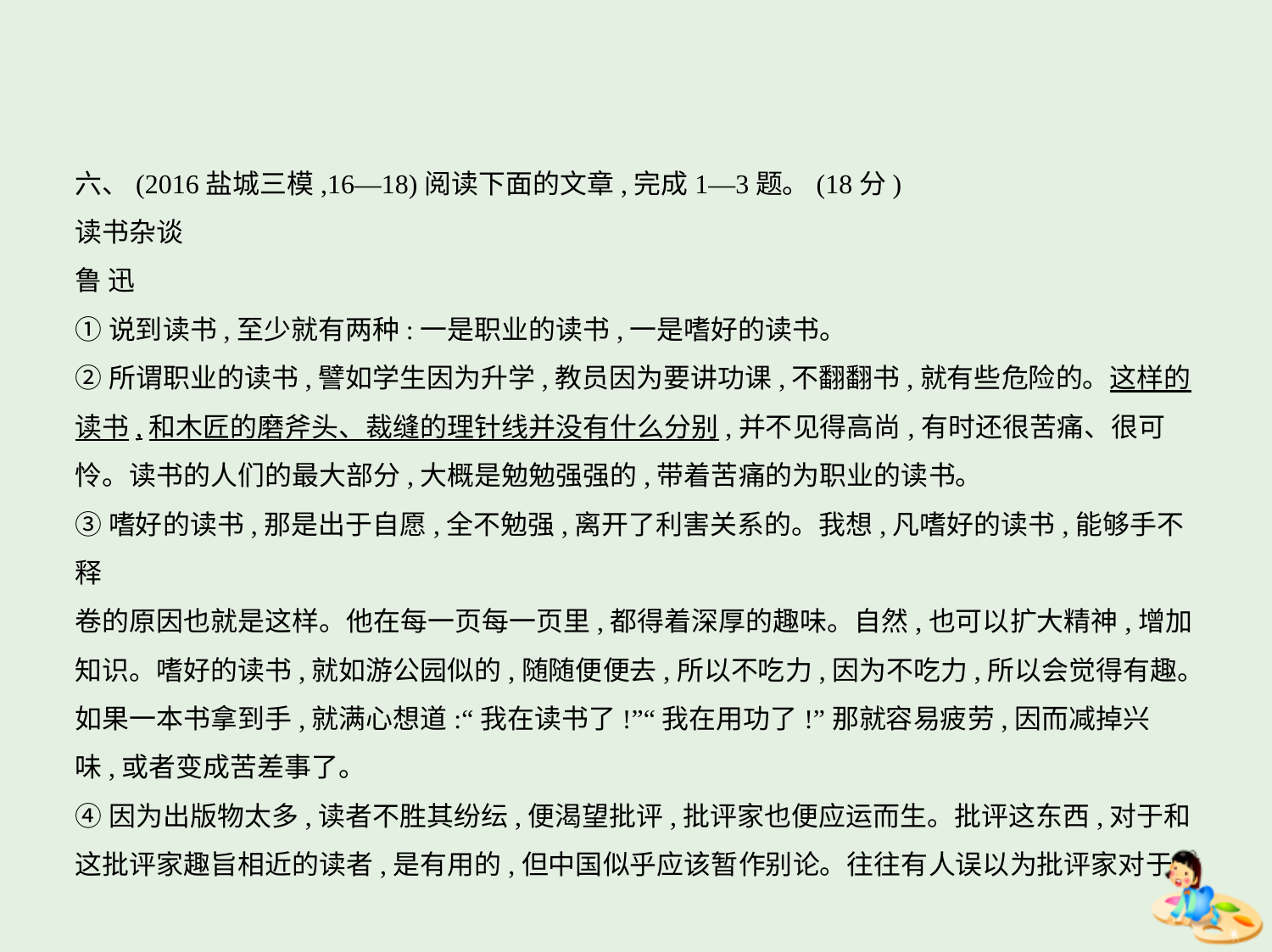

六、(2016盐城三模,16—18)阅读下面的文章,完成1—3题。(18分)
读书杂谈
鲁 迅
①说到读书,至少就有两种:一是职业的读书,一是嗜好的读书。
②所谓职业的读书,譬如学生因为升学,教员因为要讲功课,不翻翻书,就有些危险的。这样的
读书,和木匠的磨斧头、裁缝的理针线并没有什么分别,并不见得高尚,有时还很苦痛、很可
怜。读书的人们的最大部分,大概是勉勉强强的,带着苦痛的为职业的读书。
③嗜好的读书,那是出于自愿,全不勉强,离开了利害关系的。我想,凡嗜好的读书,能够手不释
卷的原因也就是这样。他在每一页每一页里,都得着深厚的趣味。自然,也可以扩大精神,增加
知识。嗜好的读书,就如游公园似的,随随便便去,所以不吃力,因为不吃力,所以会觉得有趣。
如果一本书拿到手,就满心想道:“我在读书了!”“我在用功了!”那就容易疲劳,因而减掉兴
味,或者变成苦差事了。
④因为出版物太多,读者不胜其纷纭,便渴望批评,批评家也便应运而生。批评这东西,对于和
这批评家趣旨相近的读者,是有用的,但中国似乎应该暂作别论。往往有人误以为批评家对于